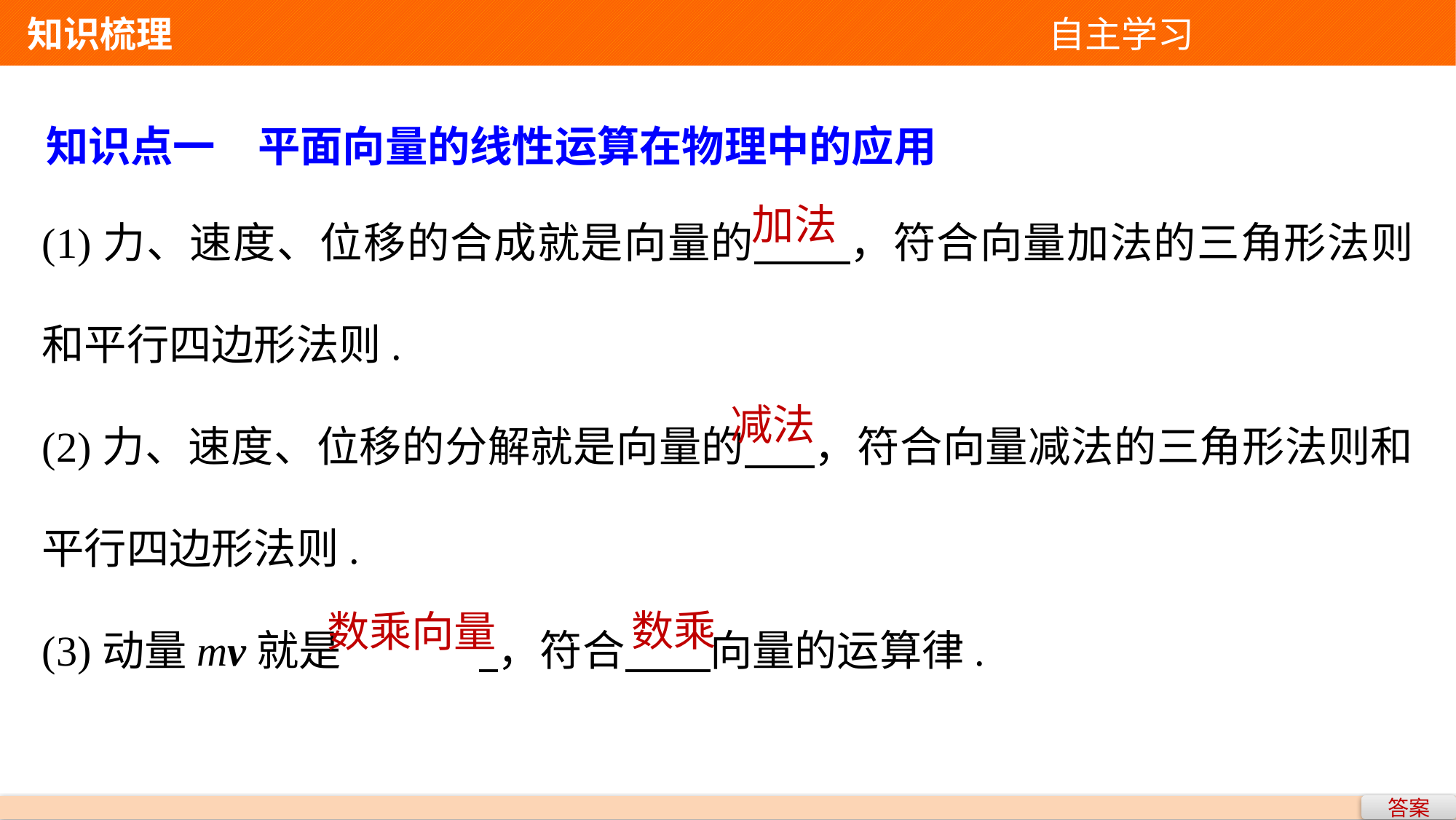

知识梳理                                                                                                           自主学习
知识点一　平面向量的线性运算在物理中的应用
(1)力、速度、位移的合成就是向量的         ，符合向量加法的三角形法则和平行四边形法则.
(2)力、速度、位移的分解就是向量的       ，符合向量减法的三角形法则和平行四边形法则.
(3)动量mv就是		  ，符合         向量的运算律.
加法
减法
数乘
数乘向量
答案